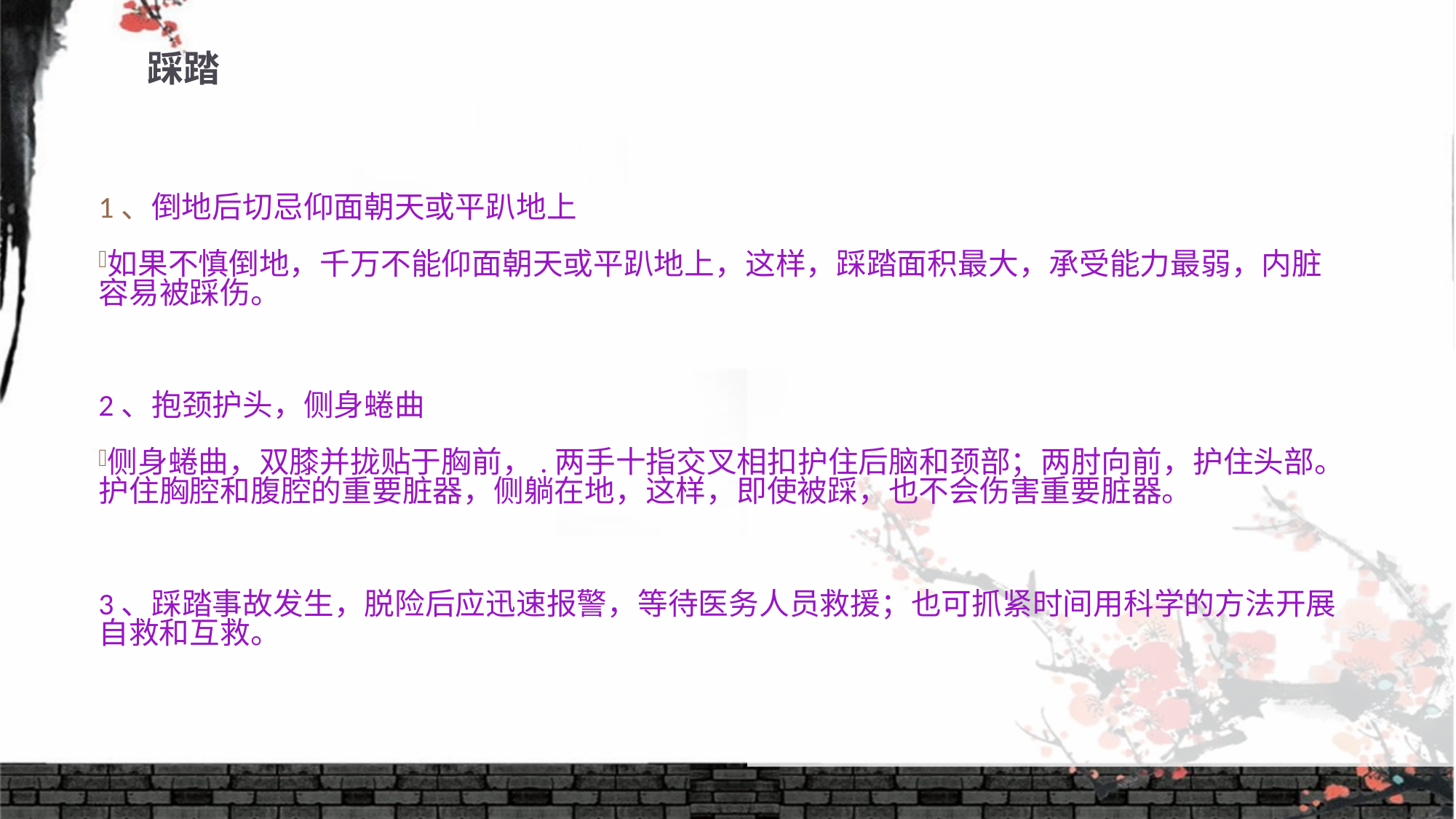

# 踩踏

1、倒地后切忌仰面朝天或平趴地上
如果不慎倒地，千万不能仰面朝天或平趴地上，这样，踩踏面积最大，承受能力最弱，内脏容易被踩伤。

2、抱颈护头，侧身蜷曲
侧身蜷曲，双膝并拢贴于胸前，.两手十指交叉相扣护住后脑和颈部；两肘向前，护住头部。护住胸腔和腹腔的重要脏器，侧躺在地，这样，即使被踩，也不会伤害重要脏器。

3、踩踏事故发生，脱险后应迅速报警，等待医务人员救援；也可抓紧时间用科学的方法开展自救和互救。